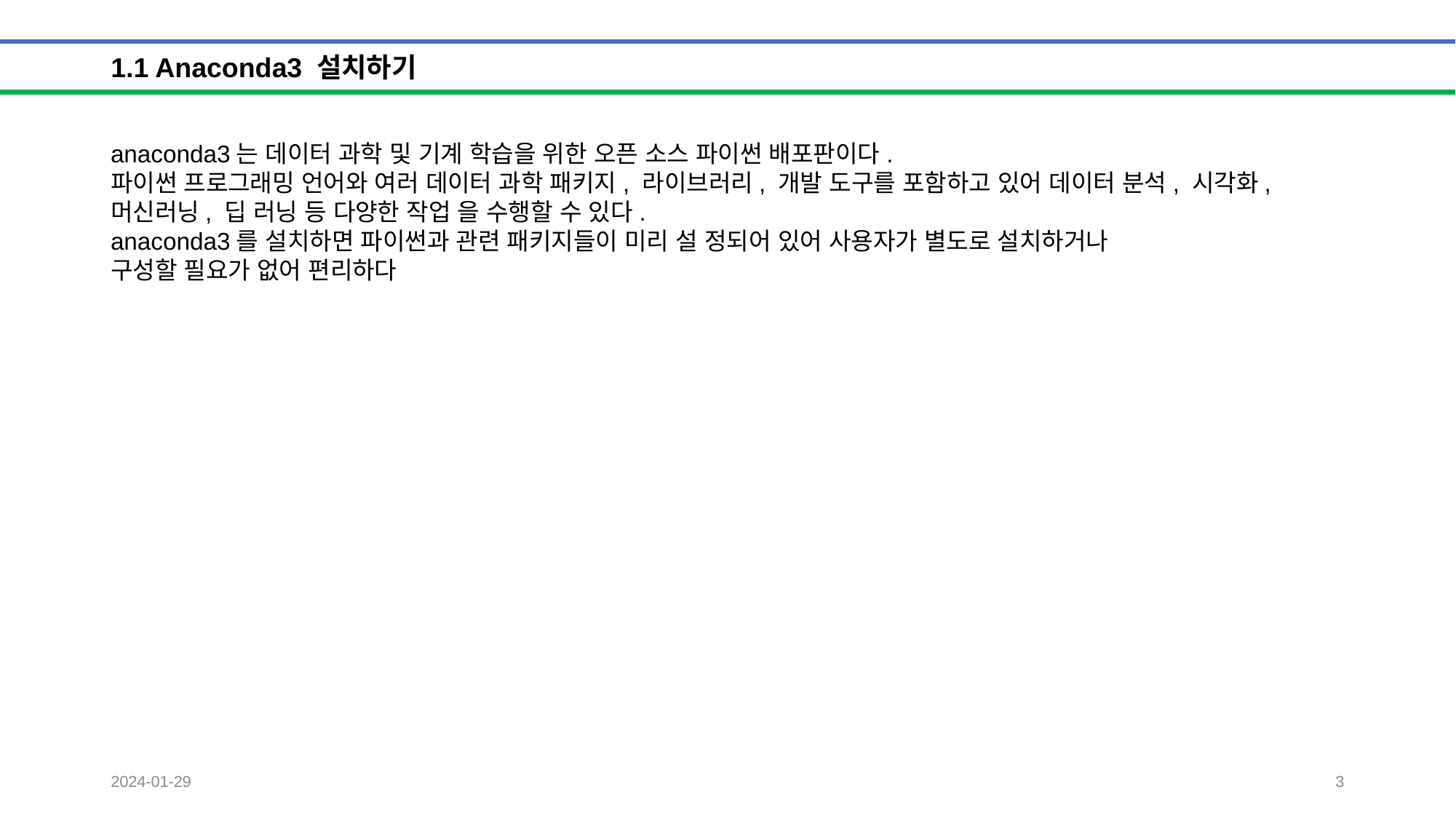

# 1.1 Anaconda3 설치하기
anaconda3는 데이터 과학 및 기계 학습을 위한 오픈 소스 파이썬 배포판이다.
파이썬 프로그래밍 언어와 여러 데이터 과학 패키지, 라이브러리, 개발 도구를 포함하고 있어 데이터 분석, 시각화,
머신러닝, 딥 러닝 등 다양한 작업 을 수행할 수 있다.
anaconda3를 설치하면 파이썬과 관련 패키지들이 미리 설 정되어 있어 사용자가 별도로 설치하거나
구성할 필요가 없어 편리하다
2024-01-29
3